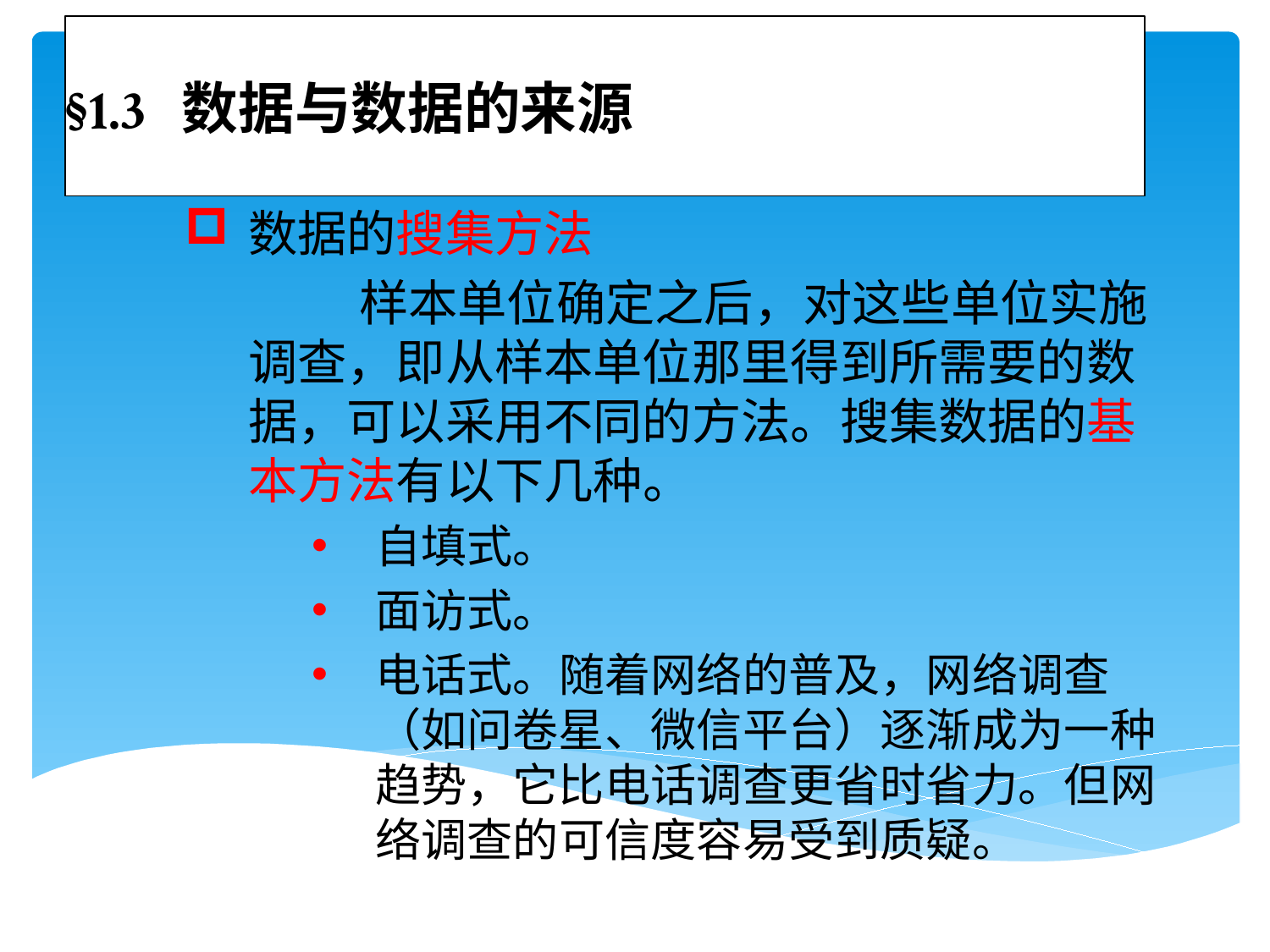

# §1.3  数据与数据的来源
数据的搜集方法
         样本单位确定之后，对这些单位实施调查，即从样本单位那里得到所需要的数据，可以采用不同的方法。搜集数据的基本方法有以下几种。
自填式。
面访式。
电话式。随着网络的普及，网络调查（如问卷星、微信平台）逐渐成为一种趋势，它比电话调查更省时省力。但网络调查的可信度容易受到质疑。